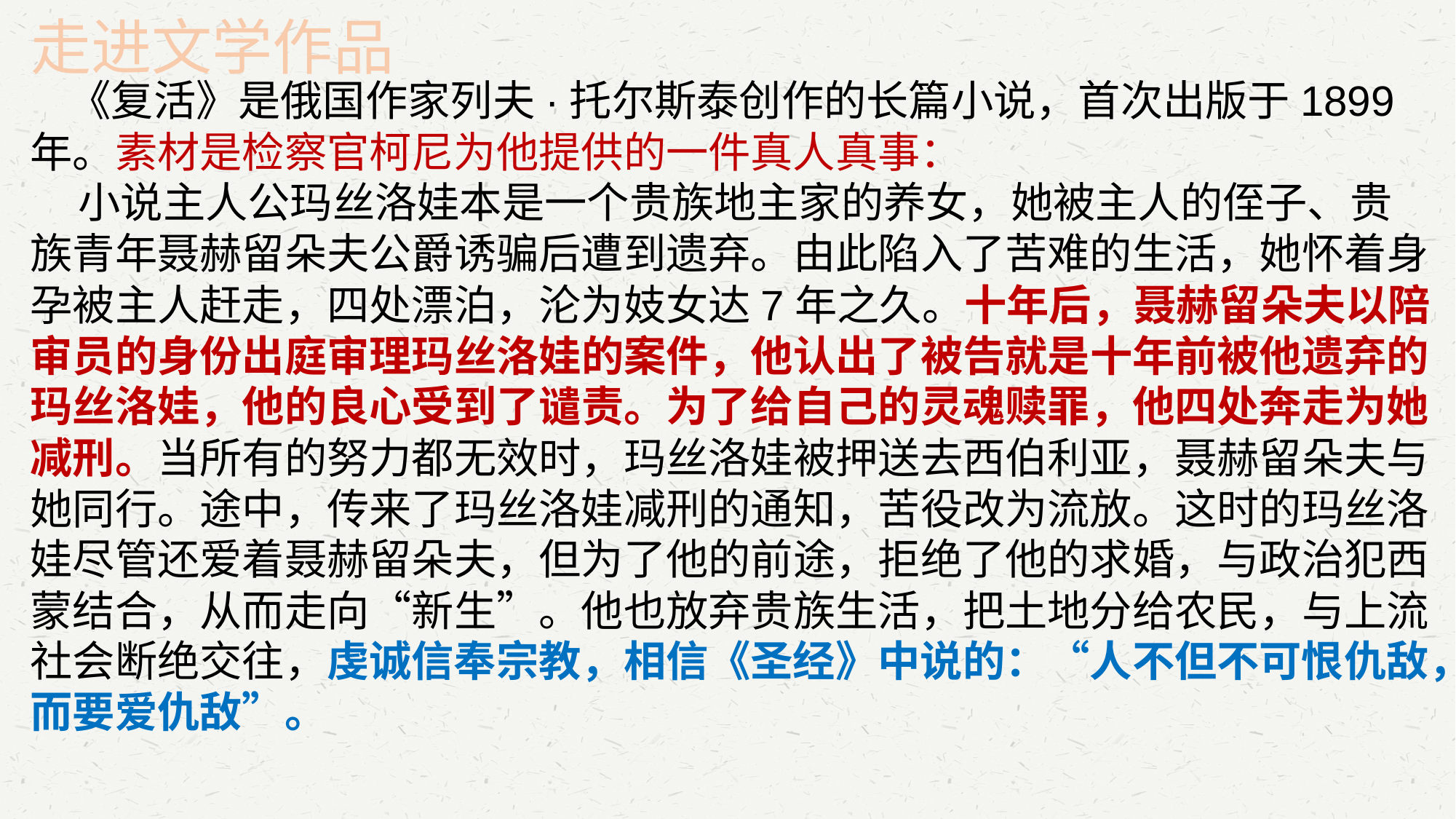

走进文学作品
   《复活》是俄国作家列夫·托尔斯泰创作的长篇小说，首次出版于1899年。素材是检察官柯尼为他提供的一件真人真事：
    小说主人公玛丝洛娃本是一个贵族地主家的养女，她被主人的侄子、贵族青年聂赫留朵夫公爵诱骗后遭到遗弃。由此陷入了苦难的生活，她怀着身孕被主人赶走，四处漂泊，沦为妓女达7年之久。十年后，聂赫留朵夫以陪审员的身份出庭审理玛丝洛娃的案件，他认出了被告就是十年前被他遗弃的玛丝洛娃，他的良心受到了谴责。为了给自己的灵魂赎罪，他四处奔走为她减刑。当所有的努力都无效时，玛丝洛娃被押送去西伯利亚，聂赫留朵夫与她同行。途中，传来了玛丝洛娃减刑的通知，苦役改为流放。这时的玛丝洛娃尽管还爱着聂赫留朵夫，但为了他的前途，拒绝了他的求婚，与政治犯西蒙结合，从而走向“新生”。他也放弃贵族生活，把土地分给农民，与上流社会断绝交往，虔诚信奉宗教，相信《圣经》中说的：“人不但不可恨仇敌，而要爱仇敌”。